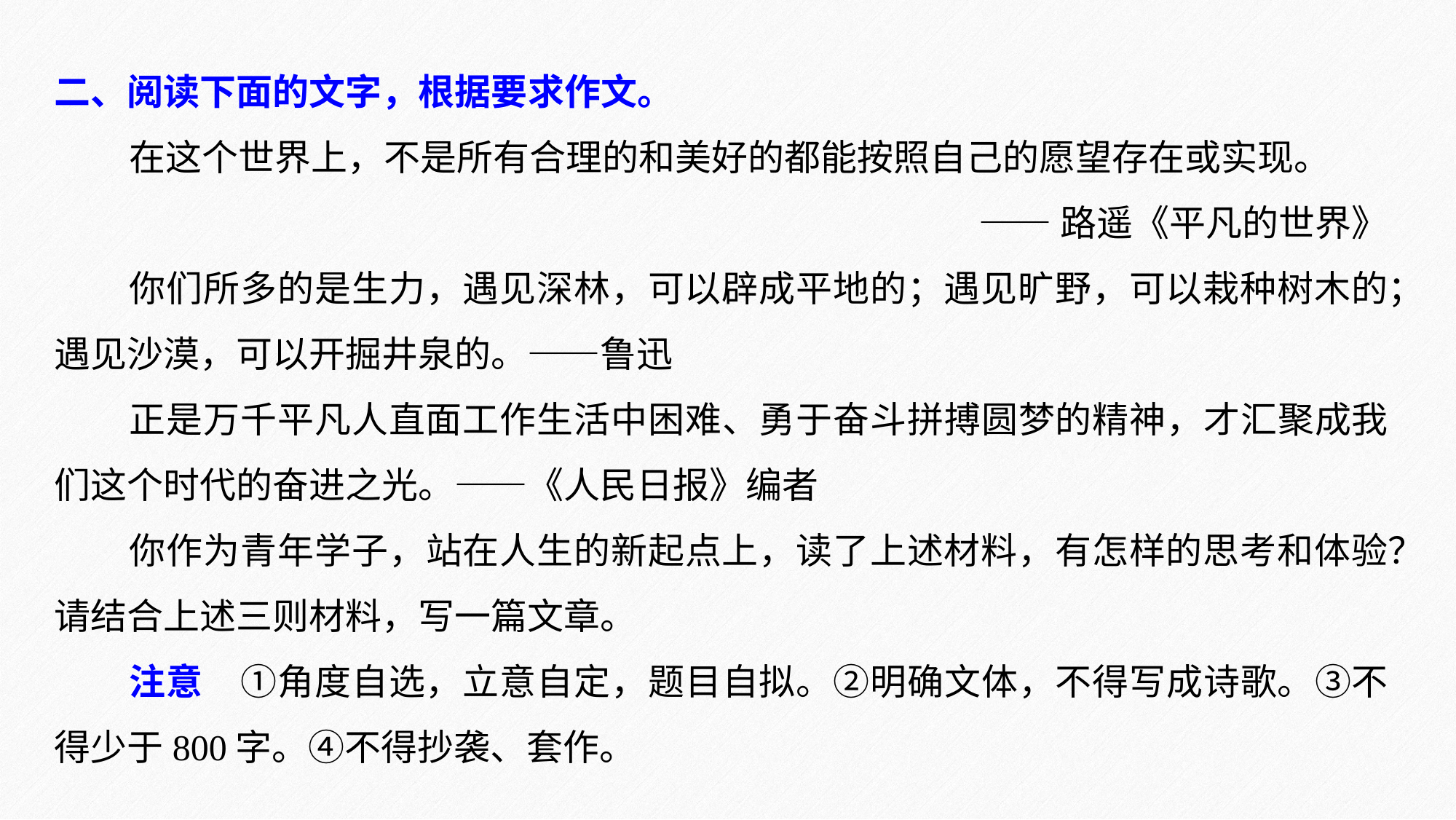

二、阅读下面的文字，根据要求作文。
在这个世界上，不是所有合理的和美好的都能按照自己的愿望存在或实现。
——路遥《平凡的世界》
你们所多的是生力，遇见深林，可以辟成平地的；遇见旷野，可以栽种树木的；遇见沙漠，可以开掘井泉的。——鲁迅
正是万千平凡人直面工作生活中困难、勇于奋斗拼搏圆梦的精神，才汇聚成我们这个时代的奋进之光。——《人民日报》编者
你作为青年学子，站在人生的新起点上，读了上述材料，有怎样的思考和体验？请结合上述三则材料，写一篇文章。
注意　①角度自选，立意自定，题目自拟。②明确文体，不得写成诗歌。③不得少于800字。④不得抄袭、套作。